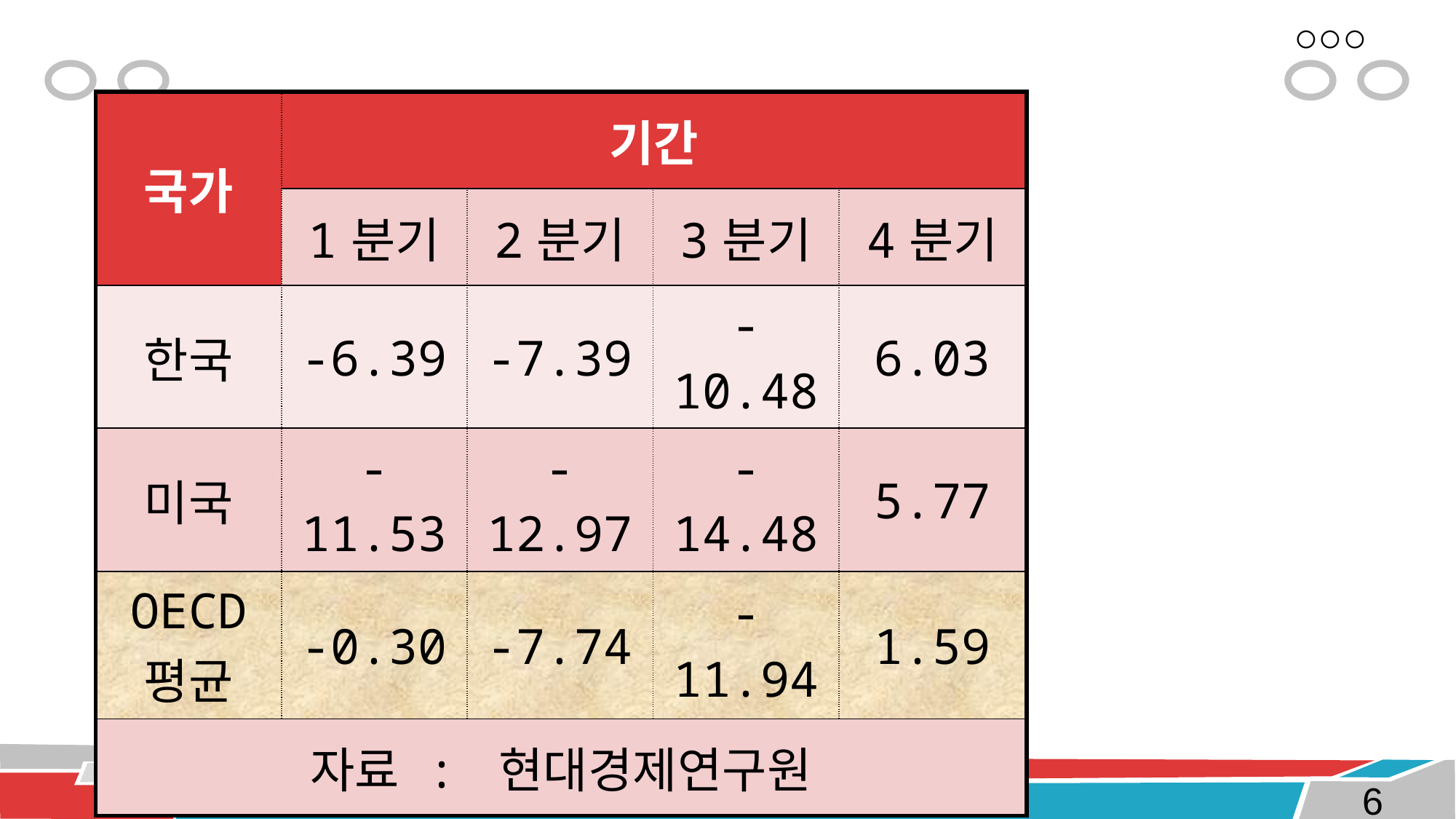

#
| 국가 | 기간 |  |  |  |
| --- | --- | --- | --- | --- |
|  | 1분기 | 2분기 | 3분기 | 4분기 |
| 한국 | -6.39 | -7.39 | -10.48 | 6.03 |
| 미국 | -11.53 | -12.97 | -14.48 | 5.77 |
| OECD 평균 | -0.30 | -7.74 | -11.94 | 1.59 |
| 자료 : 현대경제연구원 |  |  |  |  |
6